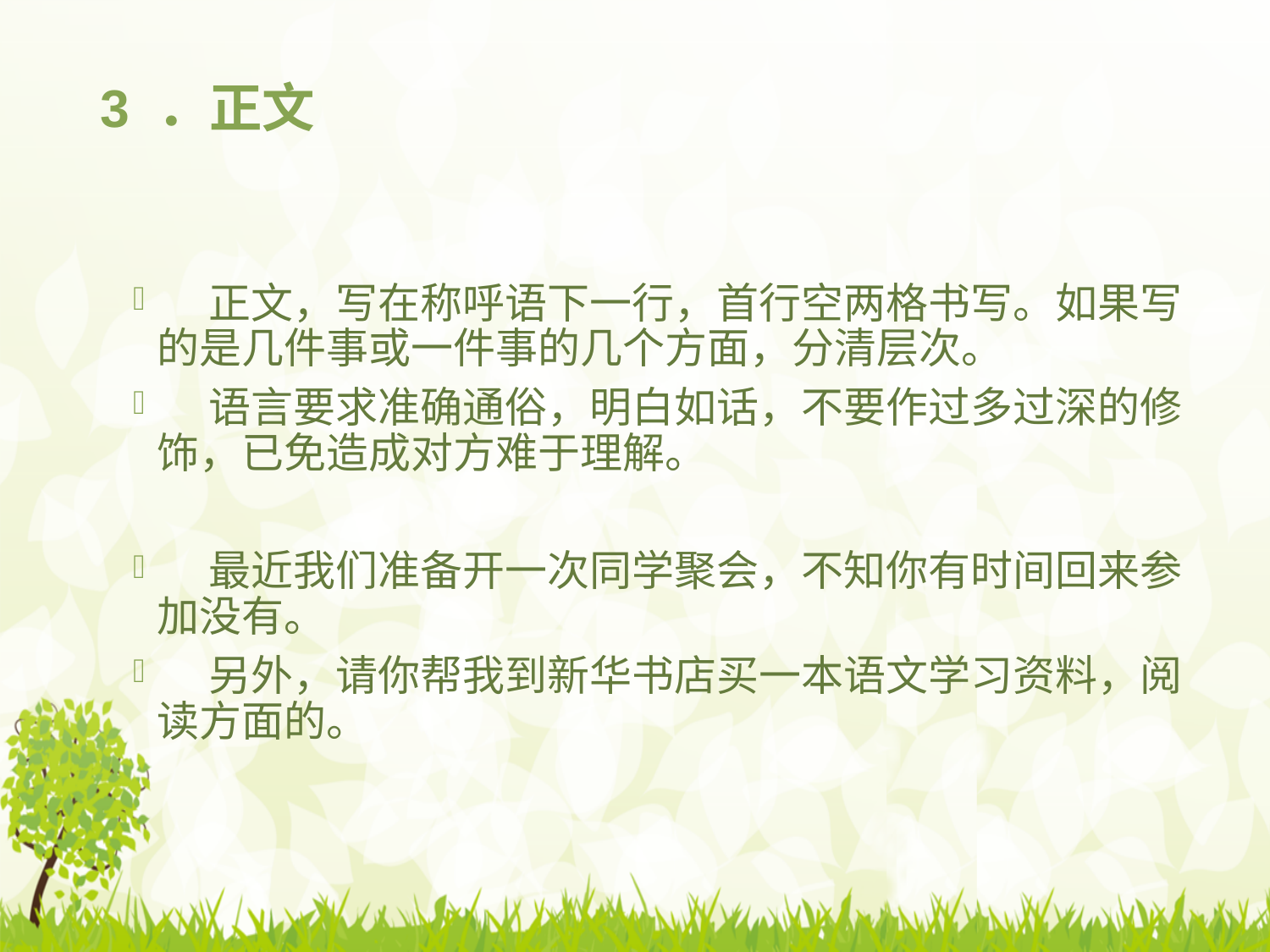

# 3 ．正文
　 正文，写在称呼语下一行，首行空两格书写。如果写的是几件事或一件事的几个方面，分清层次。
　 语言要求准确通俗，明白如话，不要作过多过深的修饰，已免造成对方难于理解。

　 最近我们准备开一次同学聚会，不知你有时间回来参加没有。
　 另外，请你帮我到新华书店买一本语文学习资料，阅读方面的。